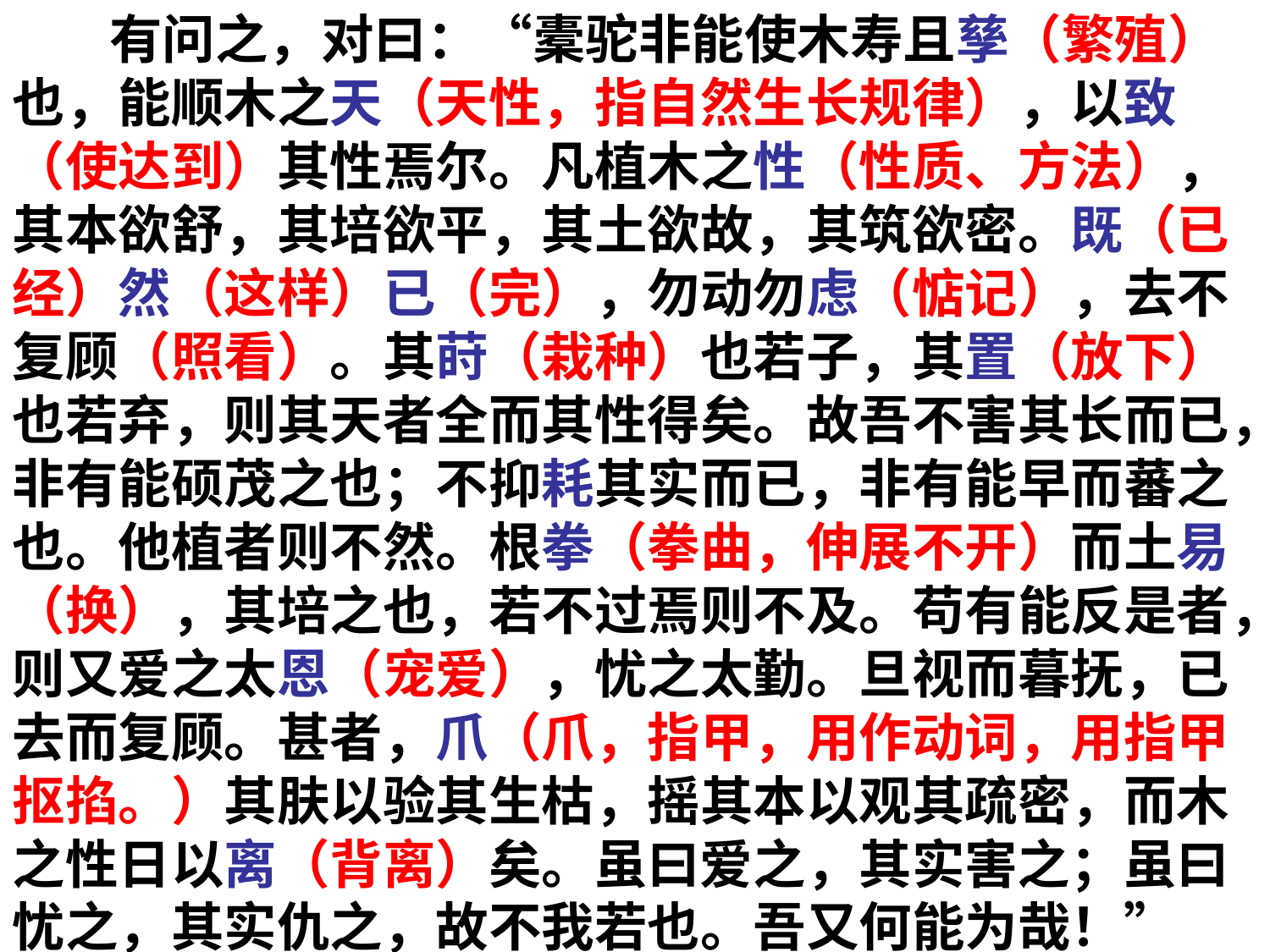

有问之，对曰：“橐驼非能使木寿且孳（繁殖）也，能顺木之天（天性，指自然生长规律），以致（使达到）其性焉尔。凡植木之性（性质、方法），其本欲舒，其培欲平，其土欲故，其筑欲密。既（已经）然（这样）已（完），勿动勿虑（惦记），去不复顾（照看）。其莳（栽种）也若子，其置（放下）也若弃，则其天者全而其性得矣。故吾不害其长而已，非有能硕茂之也；不抑耗其实而已，非有能早而蕃之也。他植者则不然。根拳（拳曲，伸展不开）而土易（换），其培之也，若不过焉则不及。苟有能反是者，则又爱之太恩（宠爱），忧之太勤。旦视而暮抚，已去而复顾。甚者，爪（爪，指甲，用作动词，用指甲抠掐。）其肤以验其生枯，摇其本以观其疏密，而木之性日以离（背离）矣。虽曰爱之，其实害之；虽曰忧之，其实仇之，故不我若也。吾又何能为哉！”